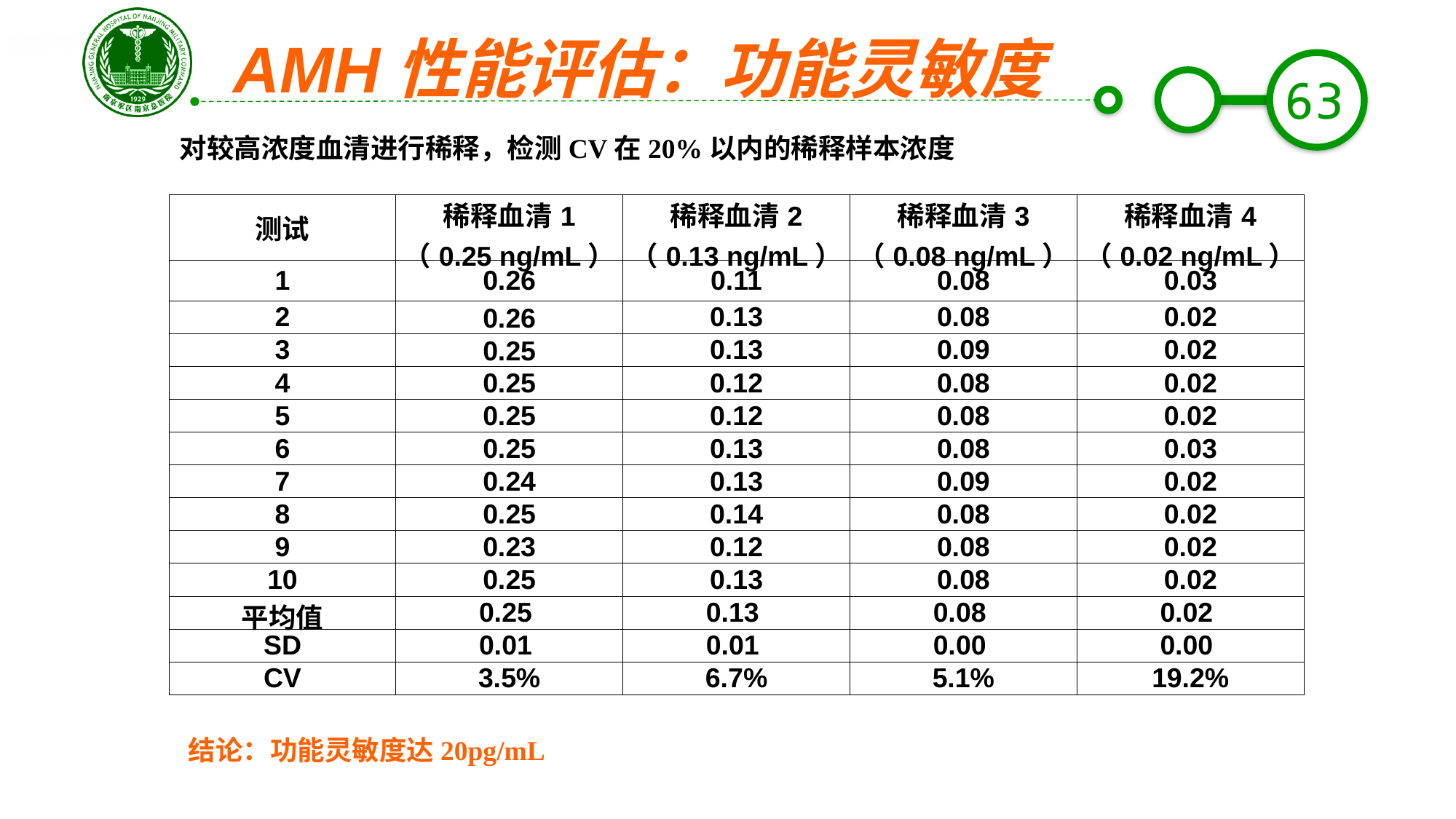

AMH性能评估：功能灵敏度
对较高浓度血清进行稀释，检测CV在20%以内的稀释样本浓度
| 测试 | 稀释血清1 （0.25 ng/mL） | 稀释血清2 （0.13 ng/mL） | 稀释血清3 （0.08 ng/mL） | 稀释血清4 （0.02 ng/mL） |
| --- | --- | --- | --- | --- |
| 1 | 0.26 | 0.11 | 0.08 | 0.03 |
| 2 | 0.26 | 0.13 | 0.08 | 0.02 |
| 3 | 0.25 | 0.13 | 0.09 | 0.02 |
| 4 | 0.25 | 0.12 | 0.08 | 0.02 |
| 5 | 0.25 | 0.12 | 0.08 | 0.02 |
| 6 | 0.25 | 0.13 | 0.08 | 0.03 |
| 7 | 0.24 | 0.13 | 0.09 | 0.02 |
| 8 | 0.25 | 0.14 | 0.08 | 0.02 |
| 9 | 0.23 | 0.12 | 0.08 | 0.02 |
| 10 | 0.25 | 0.13 | 0.08 | 0.02 |
| 平均值 | 0.25 | 0.13 | 0.08 | 0.02 |
| SD | 0.01 | 0.01 | 0.00 | 0.00 |
| CV | 3.5% | 6.7% | 5.1% | 19.2% |
结论：功能灵敏度达20pg/mL